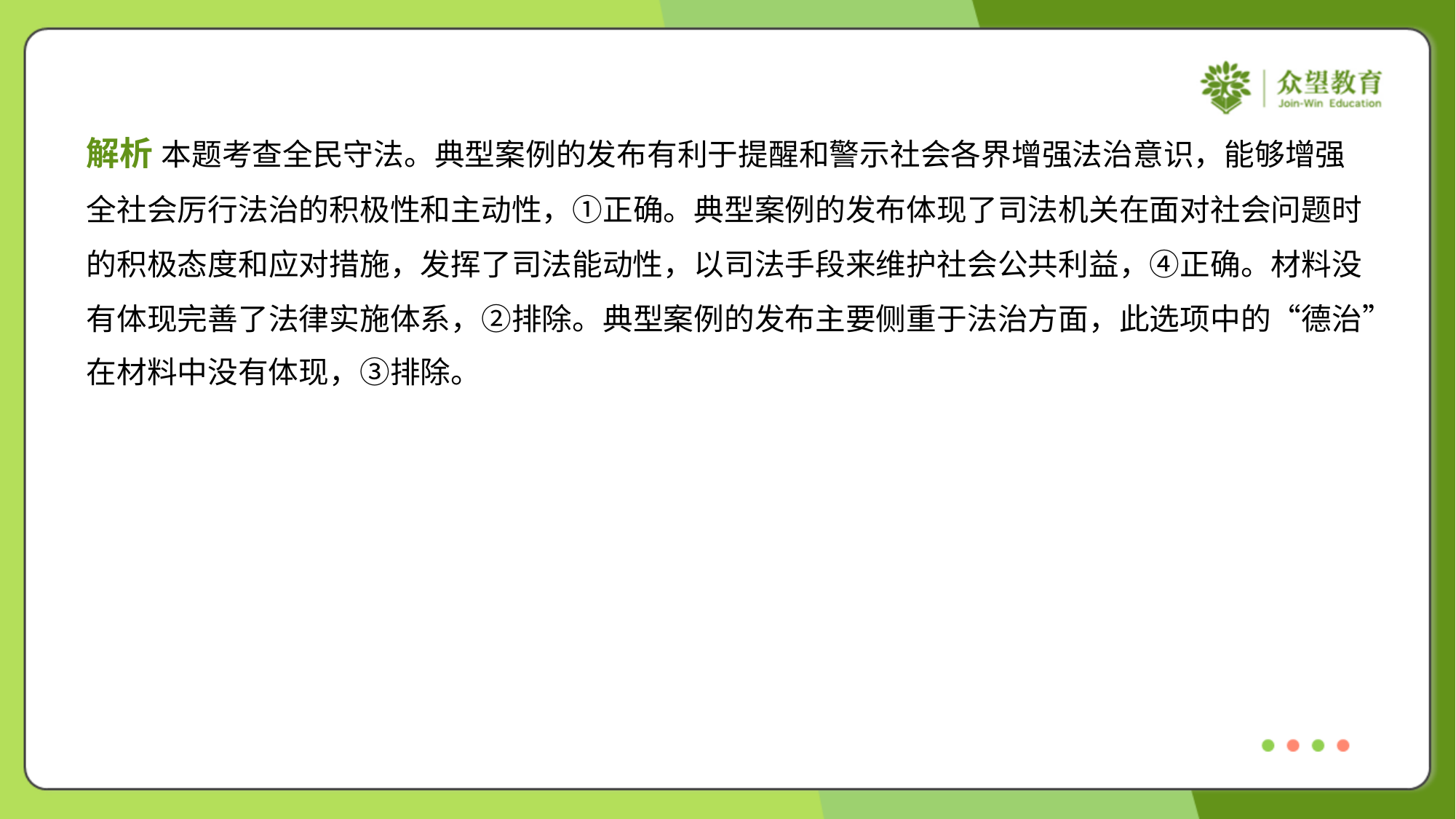

解析 本题考查全民守法。典型案例的发布有利于提醒和警示社会各界增强法治意识，能够增强
全社会厉行法治的积极性和主动性，①正确。典型案例的发布体现了司法机关在面对社会问题时
的积极态度和应对措施，发挥了司法能动性，以司法手段来维护社会公共利益，④正确。材料没
有体现完善了法律实施体系，②排除。典型案例的发布主要侧重于法治方面，此选项中的“德治”
在材料中没有体现，③排除。